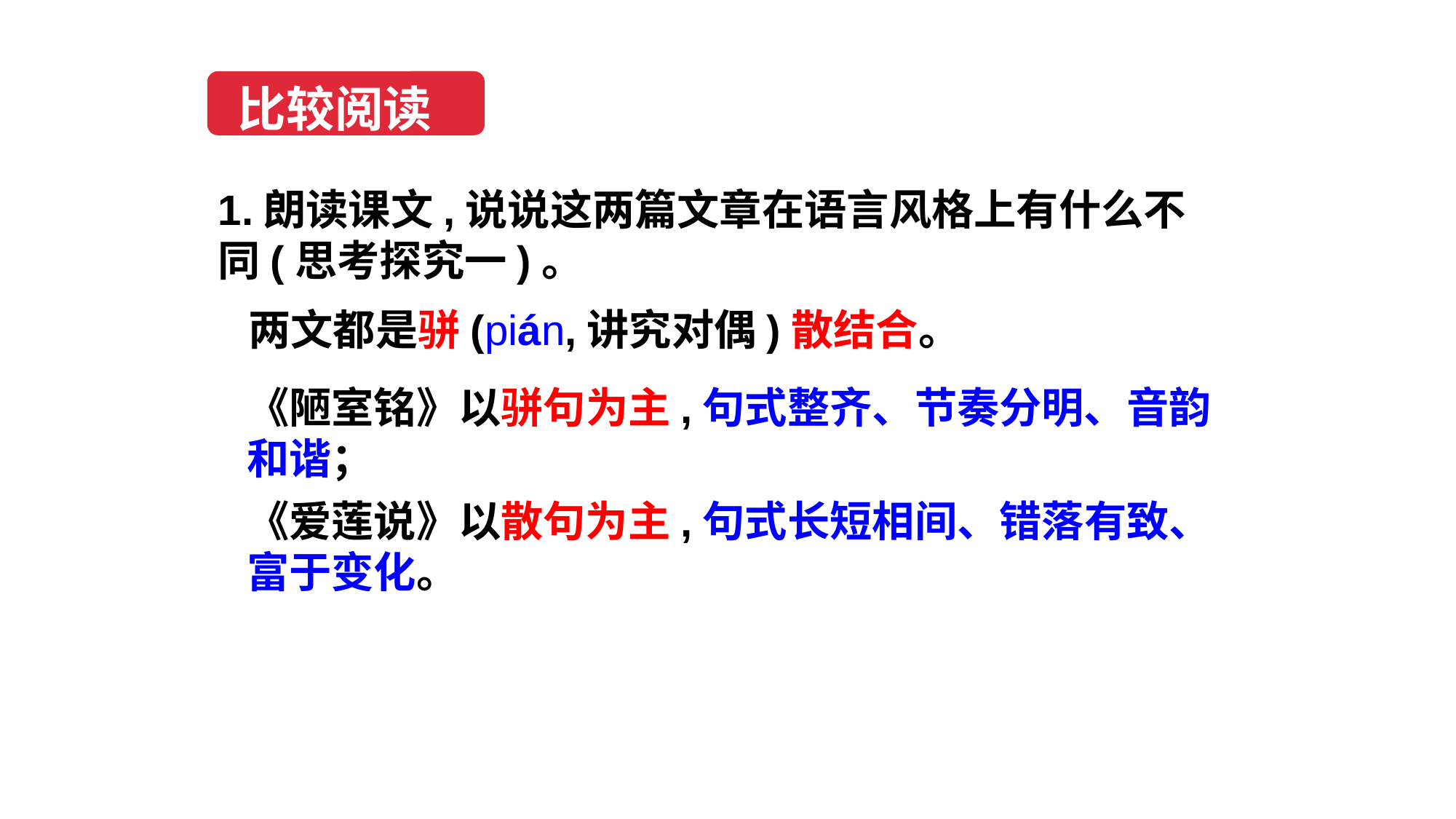

比较阅读
1.朗读课文,说说这两篇文章在语言风格上有什么不同(思考探究一)。
两文都是骈(pián,讲究对偶)散结合。
《陋室铭》以骈句为主,句式整齐、节奏分明、音韵和谐；
《爱莲说》以散句为主,句式长短相间、错落有致、富于变化。